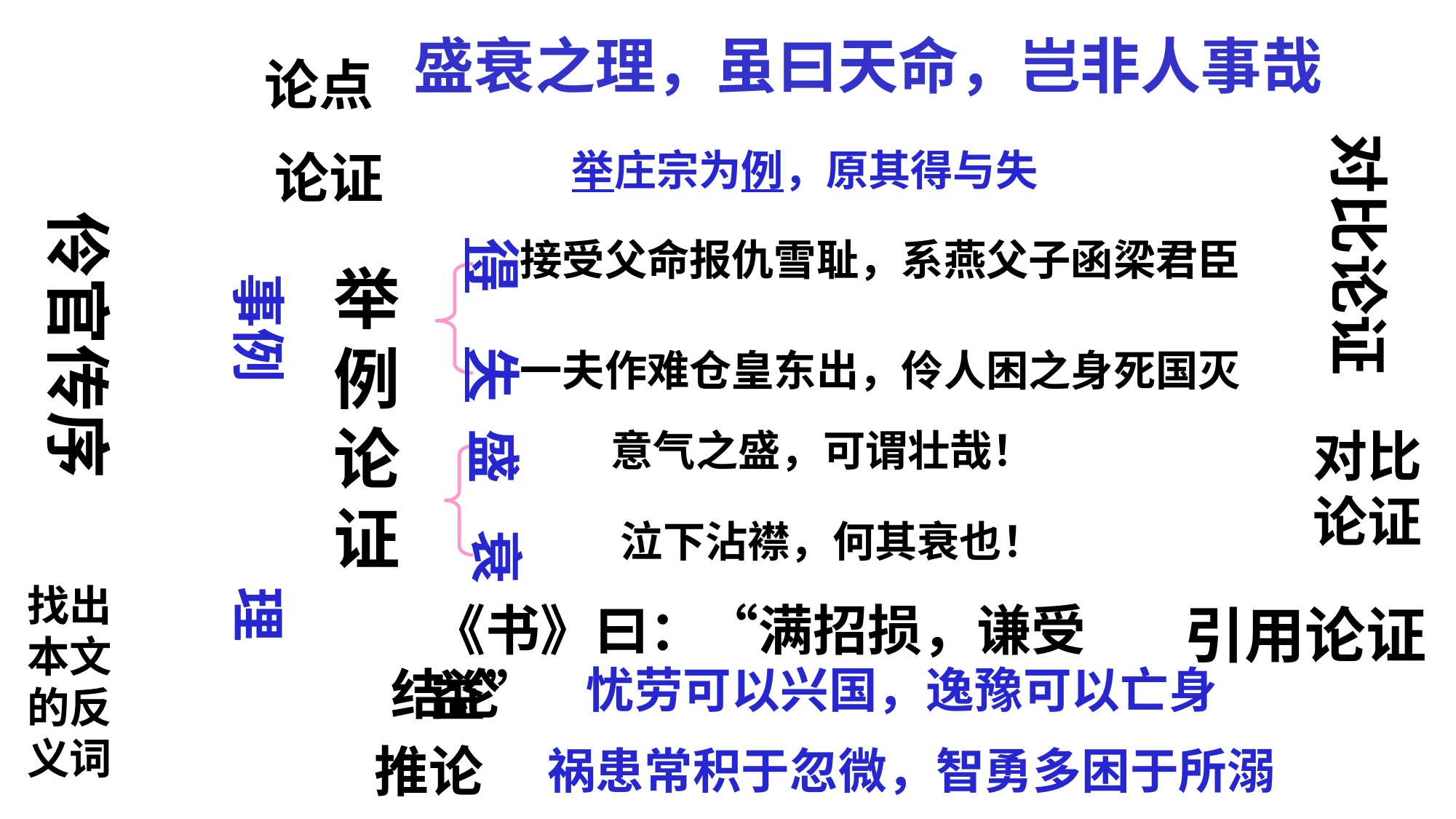

盛衰之理，虽曰天命，岂非人事哉
论点
对比论证
论证
举庄宗为例，原其得与失
伶官传序
得
接受父命报仇雪耻，系燕父子函梁君臣
举例论证
事例

失
一夫作难仓皇东出，伶人困之身死国灭
对比论证
盛
意气之盛，可谓壮哉！

泣下沾襟，何其衰也！
衰
找出本文的反义词
理
《书》曰：“满招损，谦受益”
引用论证
结论
忧劳可以兴国，逸豫可以亡身
推论
祸患常积于忽微，智勇多困于所溺